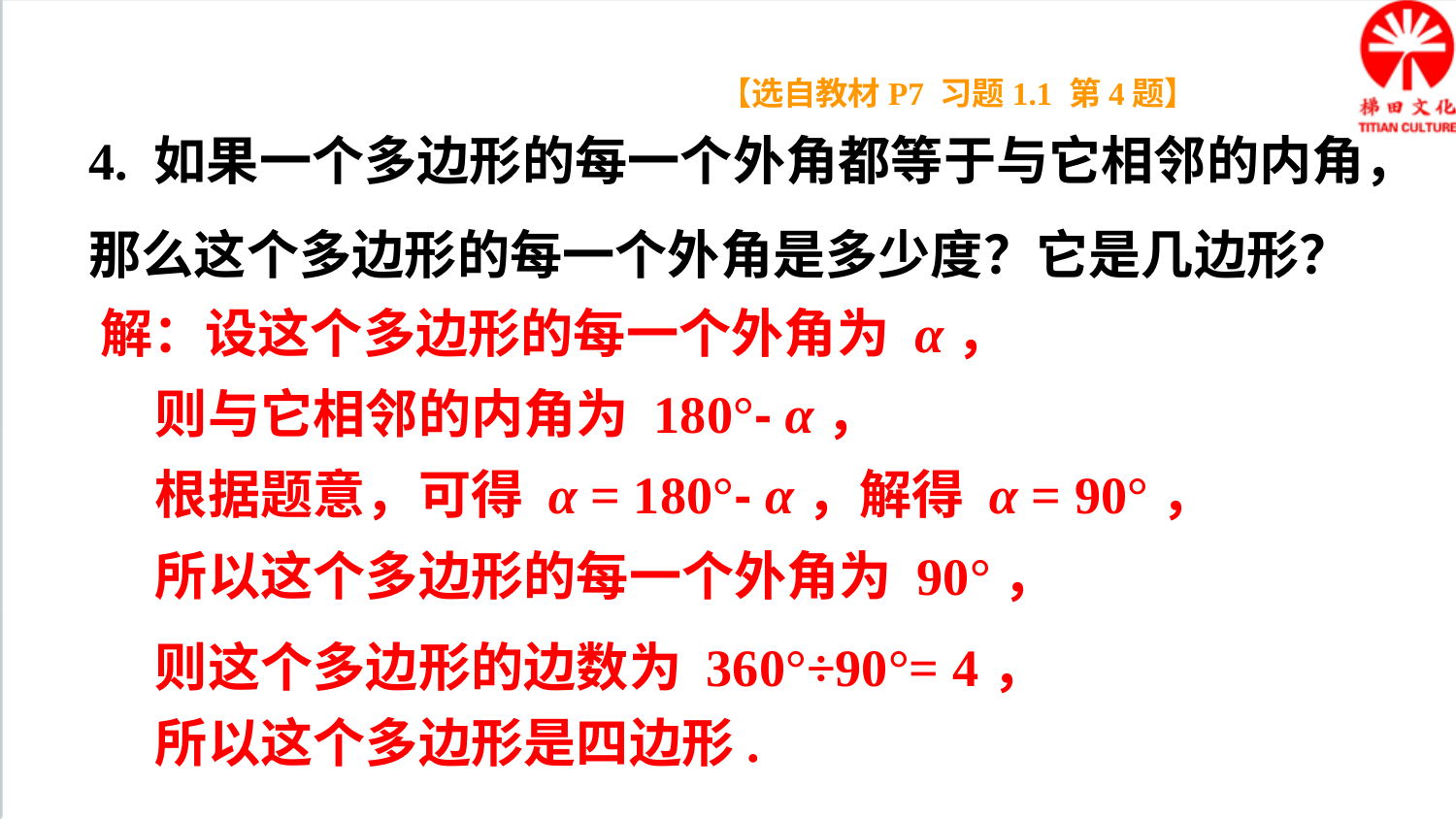

【选自教材P7 习题1.1 第4题】
4. 如果一个多边形的每一个外角都等于与它相邻的内角，那么这个多边形的每一个外角是多少度？它是几边形？
解：设这个多边形的每一个外角为 α，
则与它相邻的内角为 180°- α，
根据题意，可得 α = 180°- α，解得 α = 90°，
所以这个多边形的每一个外角为 90°，
则这个多边形的边数为 360°÷90°= 4，
所以这个多边形是四边形.